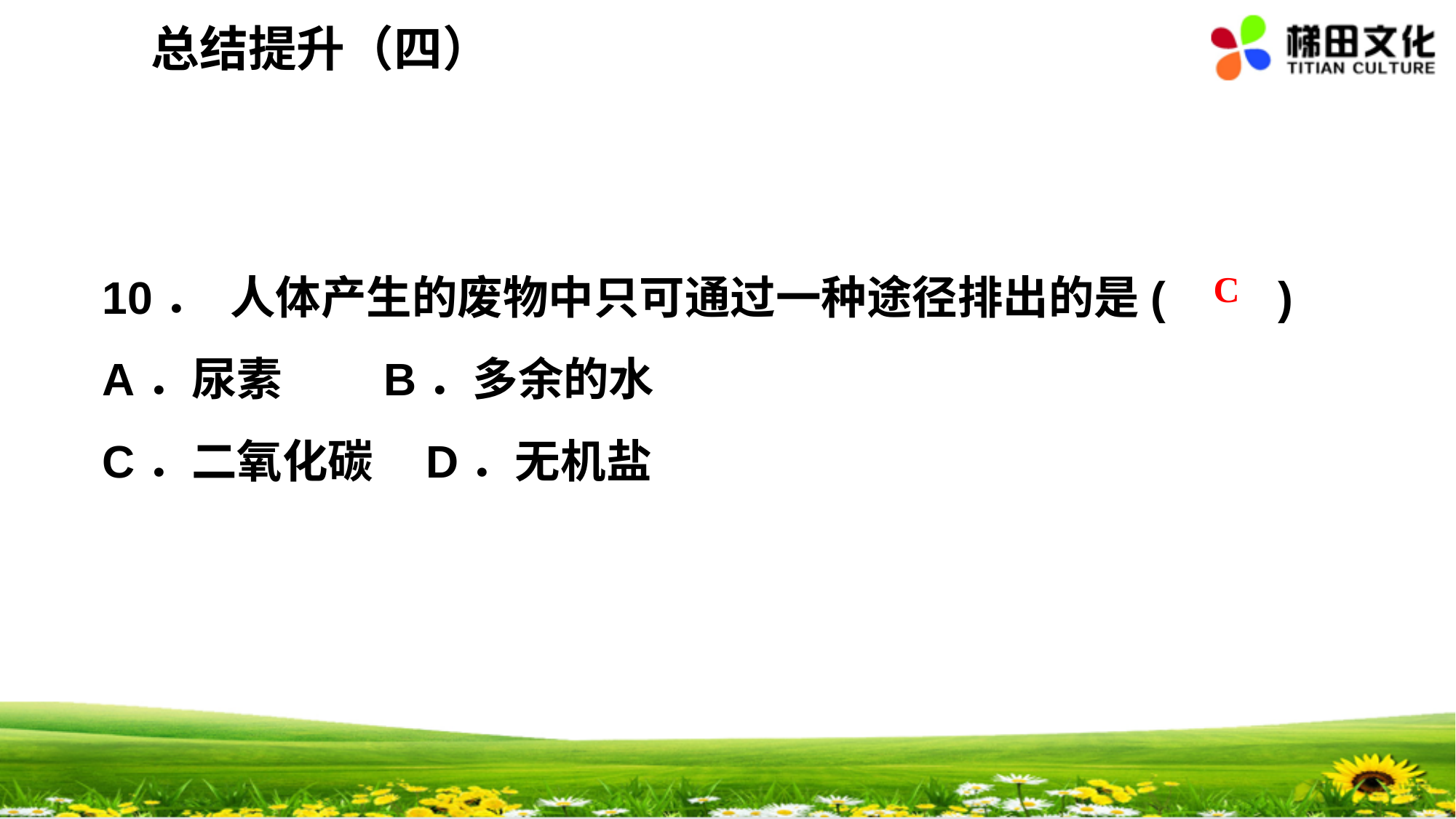

总结提升（四）
10．  人体产生的废物中只可通过一种途径排出的是(　　)
A．尿素	     B．多余的水
C．二氧化碳    D．无机盐
C